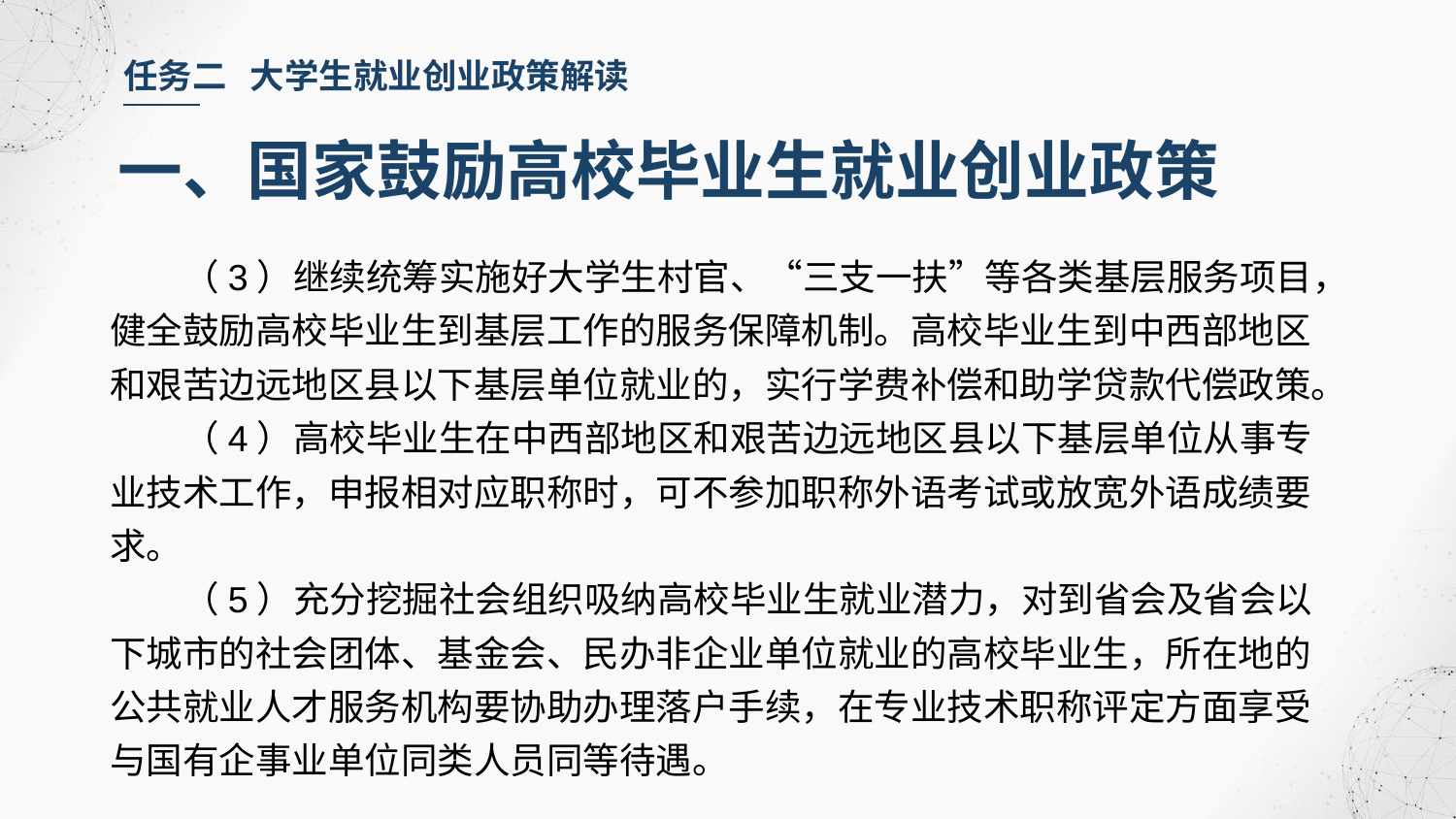

任务二   大学生就业创业政策解读
一、国家鼓励高校毕业生就业创业政策
（3）继续统筹实施好大学生村官、“三支一扶”等各类基层服务项目，健全鼓励高校毕业生到基层工作的服务保障机制。高校毕业生到中西部地区和艰苦边远地区县以下基层单位就业的，实行学费补偿和助学贷款代偿政策。
（4）高校毕业生在中西部地区和艰苦边远地区县以下基层单位从事专业技术工作，申报相对应职称时，可不参加职称外语考试或放宽外语成绩要求。
（5）充分挖掘社会组织吸纳高校毕业生就业潜力，对到省会及省会以下城市的社会团体、基金会、民办非企业单位就业的高校毕业生，所在地的公共就业人才服务机构要协助办理落户手续，在专业技术职称评定方面享受与国有企事业单位同类人员同等待遇。